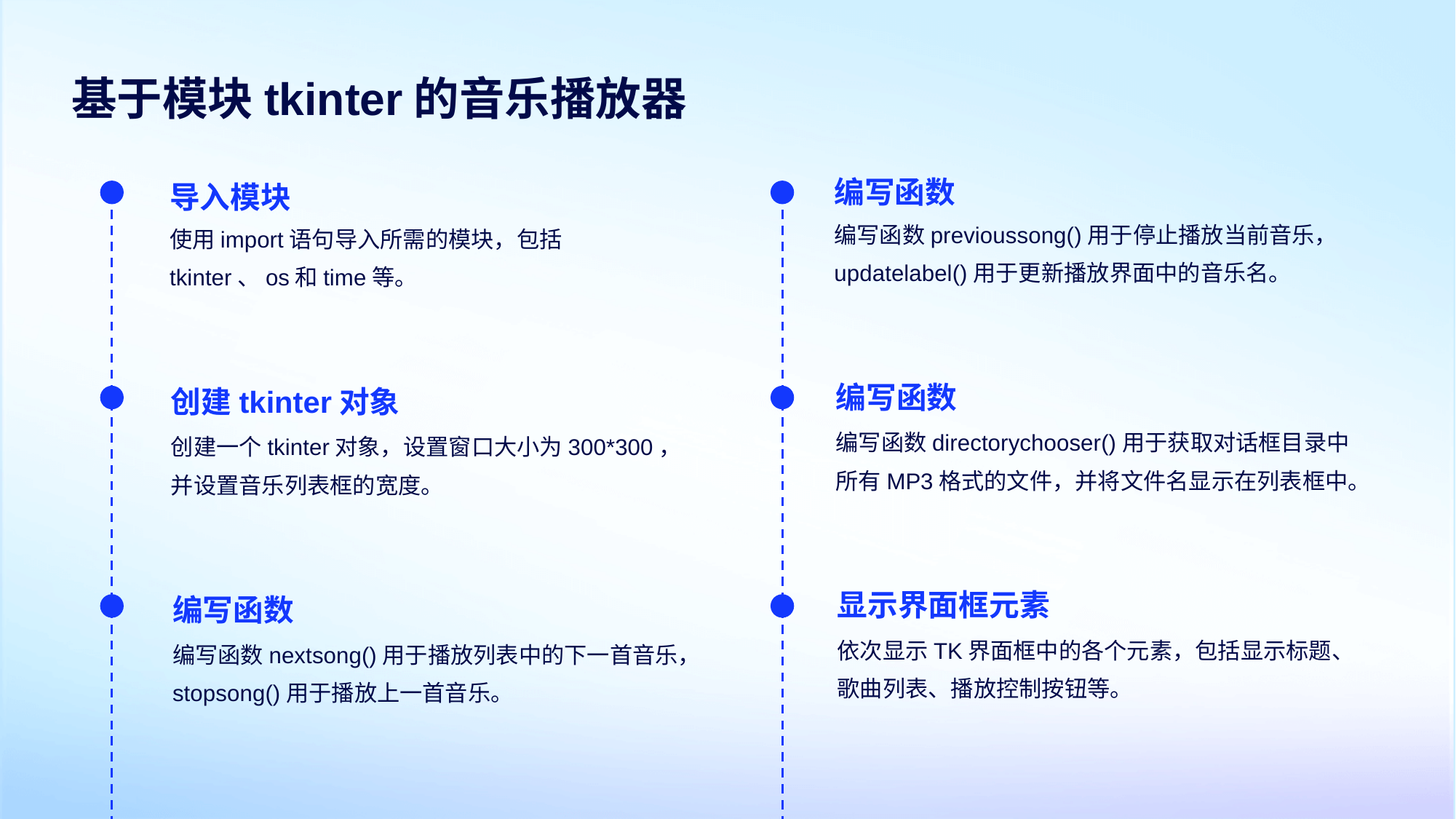

基于模块tkinter的音乐播放器
编写函数
导入模块

编写函数previoussong()用于停止播放当前音乐，updatelabel()用于更新播放界面中的音乐名。
使用import语句导入所需的模块，包括tkinter、os和time等。
编写函数
创建tkinter对象
编写函数directorychooser()用于获取对话框目录中所有MP3格式的文件，并将文件名显示在列表框中。
创建一个tkinter对象，设置窗口大小为300*300，并设置音乐列表框的宽度。
显示界面框元素
编写函数
依次显示TK界面框中的各个元素，包括显示标题、歌曲列表、播放控制按钮等。
编写函数nextsong()用于播放列表中的下一首音乐，stopsong()用于播放上一首音乐。